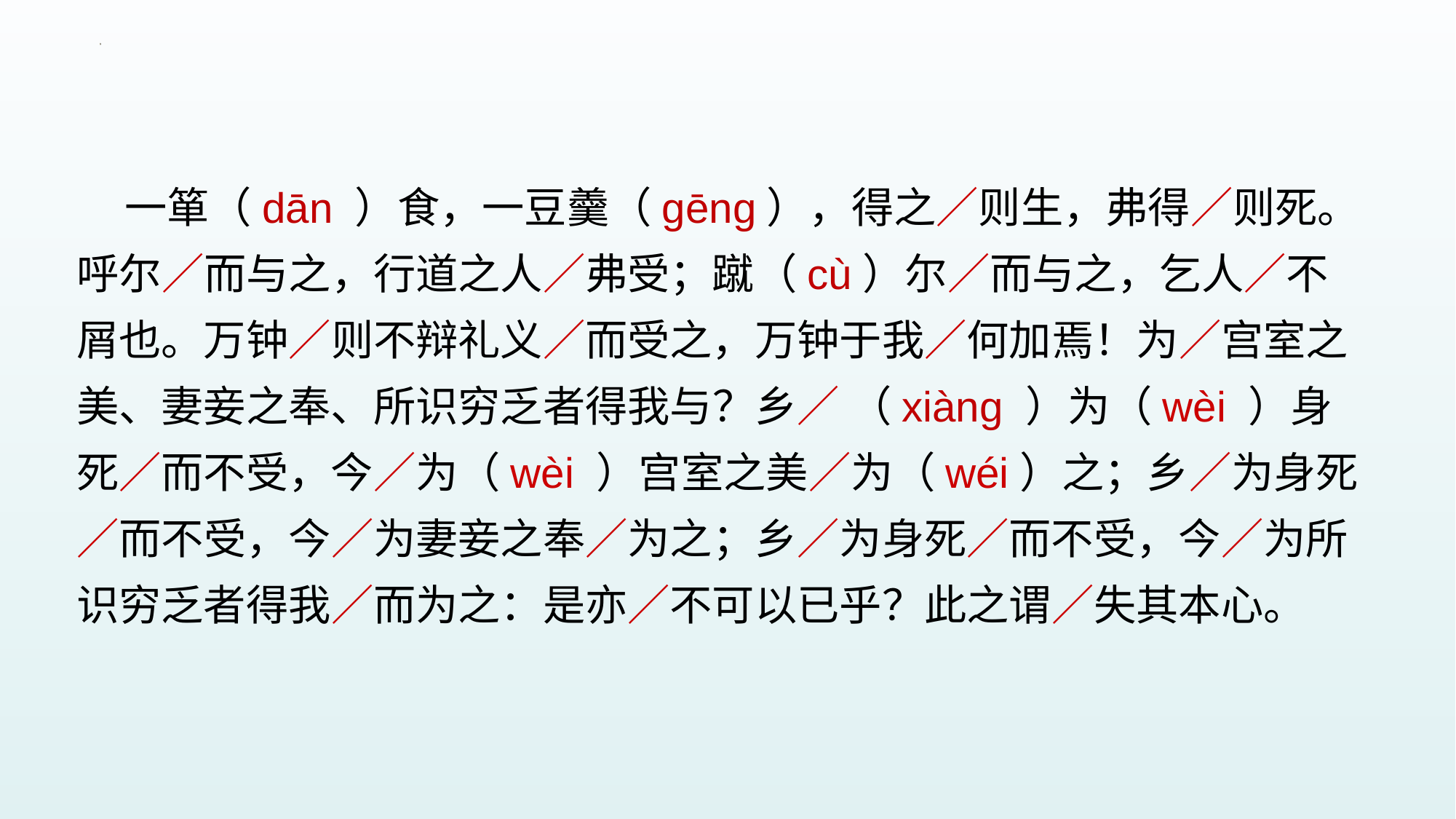

一箪（dān ）食，一豆羹（gēng），得之／则生，弗得／则死。呼尔／而与之，行道之人／弗受；蹴（cù）尔／而与之，乞人／不屑也。万钟／则不辩礼义／而受之，万钟于我／何加焉！为／宫室之美、妻妾之奉、所识穷乏者得我与？乡／ （xiàng ）为（wèi ）身死／而不受，今／为（wèi ）宫室之美／为（wéi）之；乡／为身死／而不受，今／为妻妾之奉／为之；乡／为身死／而不受，今／为所识穷乏者得我／而为之：是亦／不可以已乎？此之谓／失其本心。